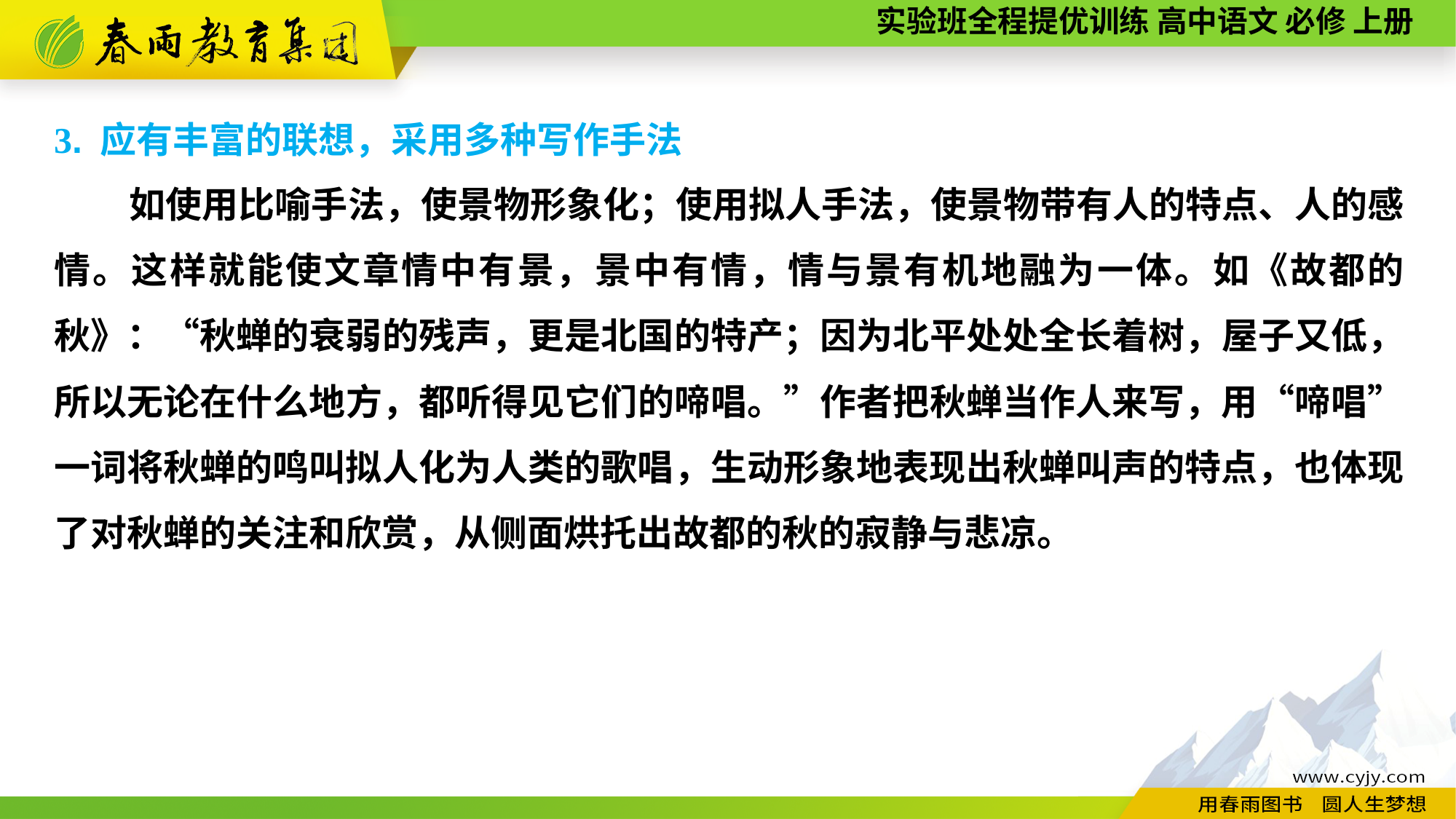

3. 应有丰富的联想，采用多种写作手法
如使用比喻手法，使景物形象化；使用拟人手法，使景物带有人的特点、人的感情。这样就能使文章情中有景，景中有情，情与景有机地融为一体。如《故都的秋》：“秋蝉的衰弱的残声，更是北国的特产；因为北平处处全长着树，屋子又低，所以无论在什么地方，都听得见它们的啼唱。”作者把秋蝉当作人来写，用“啼唱”一词将秋蝉的鸣叫拟人化为人类的歌唱，生动形象地表现出秋蝉叫声的特点，也体现了对秋蝉的关注和欣赏，从侧面烘托出故都的秋的寂静与悲凉。